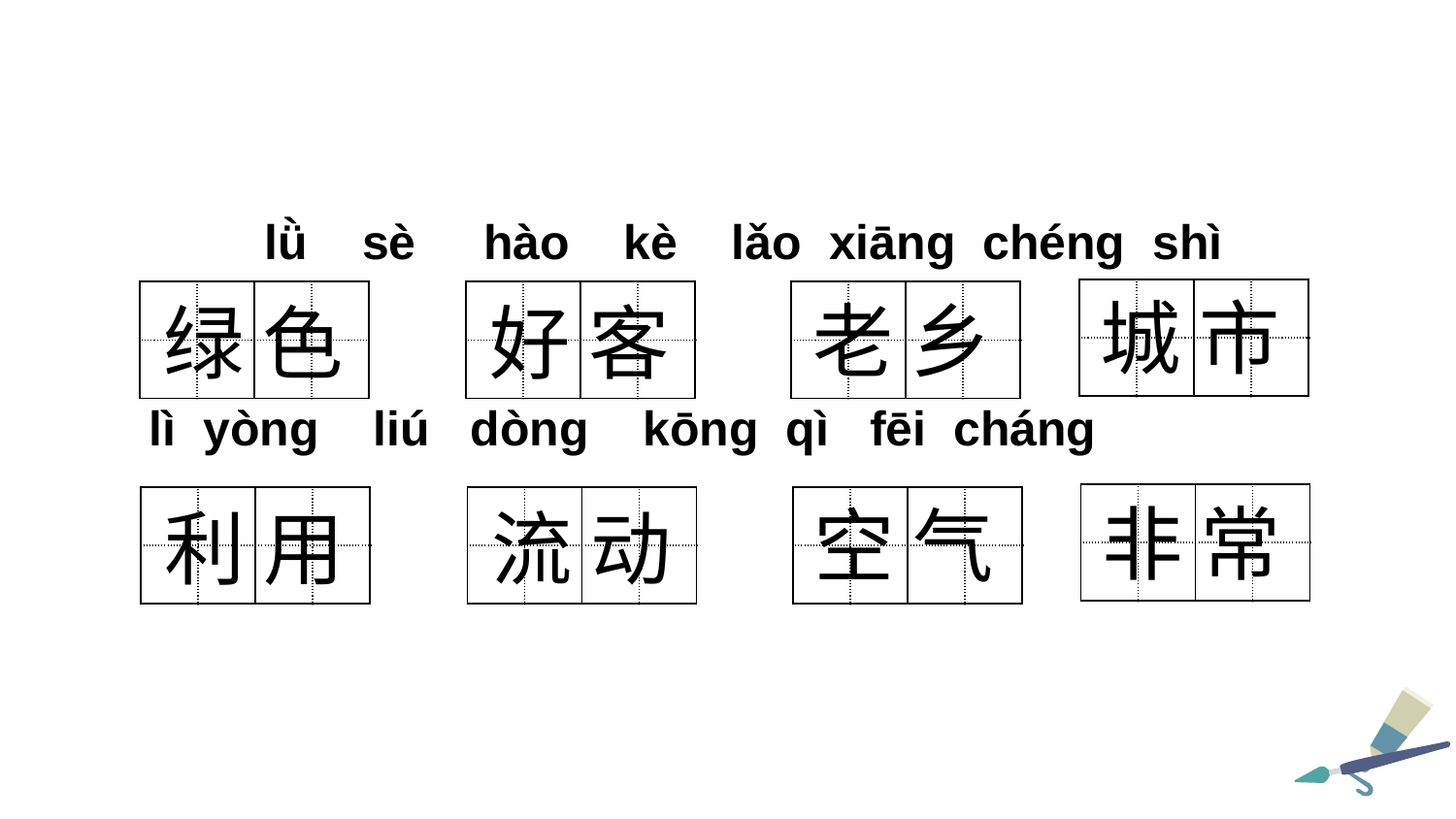

lǜ    sè     hào    kè    lǎo  xiānɡ  chénɡ  shì
|  |  |  |  |
| --- | --- | --- | --- |
|  |  |  |  |
城 市
|  |  |  |  |
| --- | --- | --- | --- |
|  |  |  |  |
|  |  |  |  |
| --- | --- | --- | --- |
|  |  |  |  |
|  |  |  |  |
| --- | --- | --- | --- |
|  |  |  |  |
老 乡
绿 色
好 客

  lì  yònɡ    liú   dònɡ    kōnɡ  qì   fēi  chánɡ
|  |  |  |  |
| --- | --- | --- | --- |
|  |  |  |  |
非 常
|  |  |  |  |
| --- | --- | --- | --- |
|  |  |  |  |
|  |  |  |  |
| --- | --- | --- | --- |
|  |  |  |  |
|  |  |  |  |
| --- | --- | --- | --- |
|  |  |  |  |
空 气
利 用
流 动